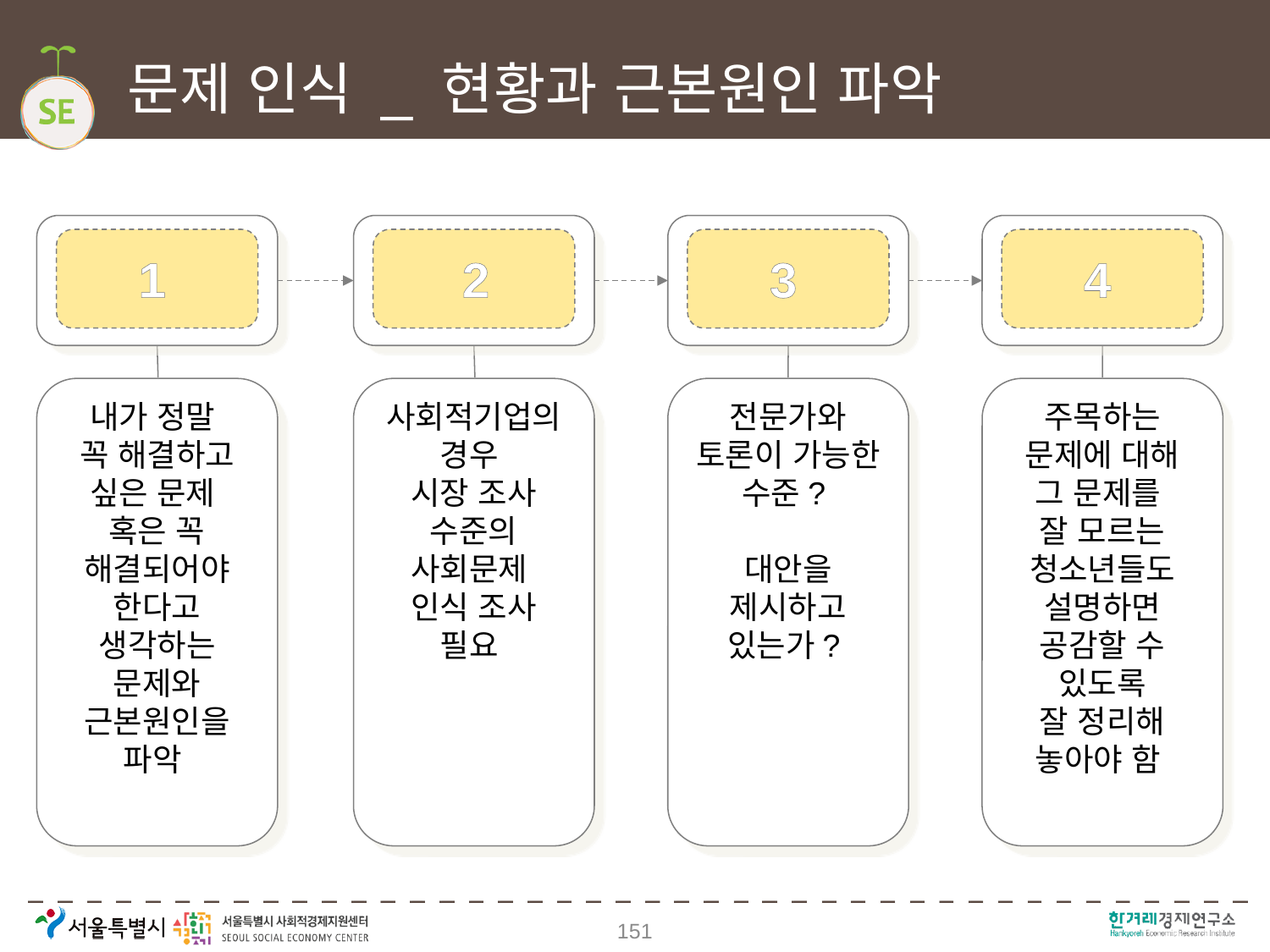

# 문제 인식 _ 현황과 근본원인 파악

1
2
3
4
내가 정말
꼭 해결하고 싶은 문제
혹은 꼭 해결되어야 한다고 생각하는 문제와 근본원인을 파악
사회적기업의 경우
시장 조사 수준의 사회문제
인식 조사 필요
전문가와 토론이 가능한 수준?

대안을 제시하고 있는가?
주목하는 문제에 대해 그 문제를
잘 모르는 청소년들도 설명하면 공감할 수 있도록
잘 정리해 놓아야 함
151